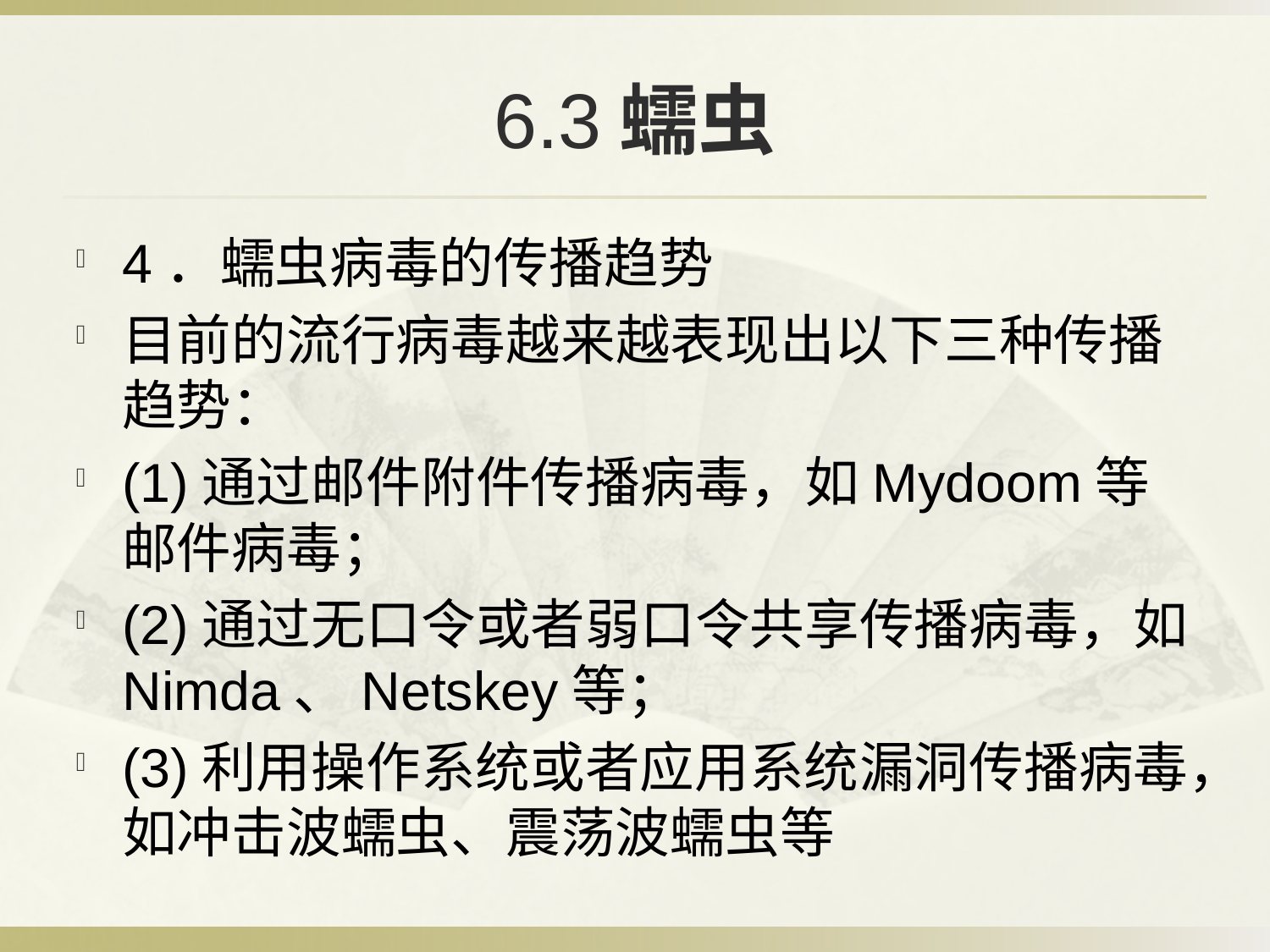

# 6.3蠕虫
4．蠕虫病毒的传播趋势
目前的流行病毒越来越表现出以下三种传播趋势：
(1)通过邮件附件传播病毒，如Mydoom等邮件病毒；
(2)通过无口令或者弱口令共享传播病毒，如Nimda、Netskey等；
(3)利用操作系统或者应用系统漏洞传播病毒，如冲击波蠕虫、震荡波蠕虫等